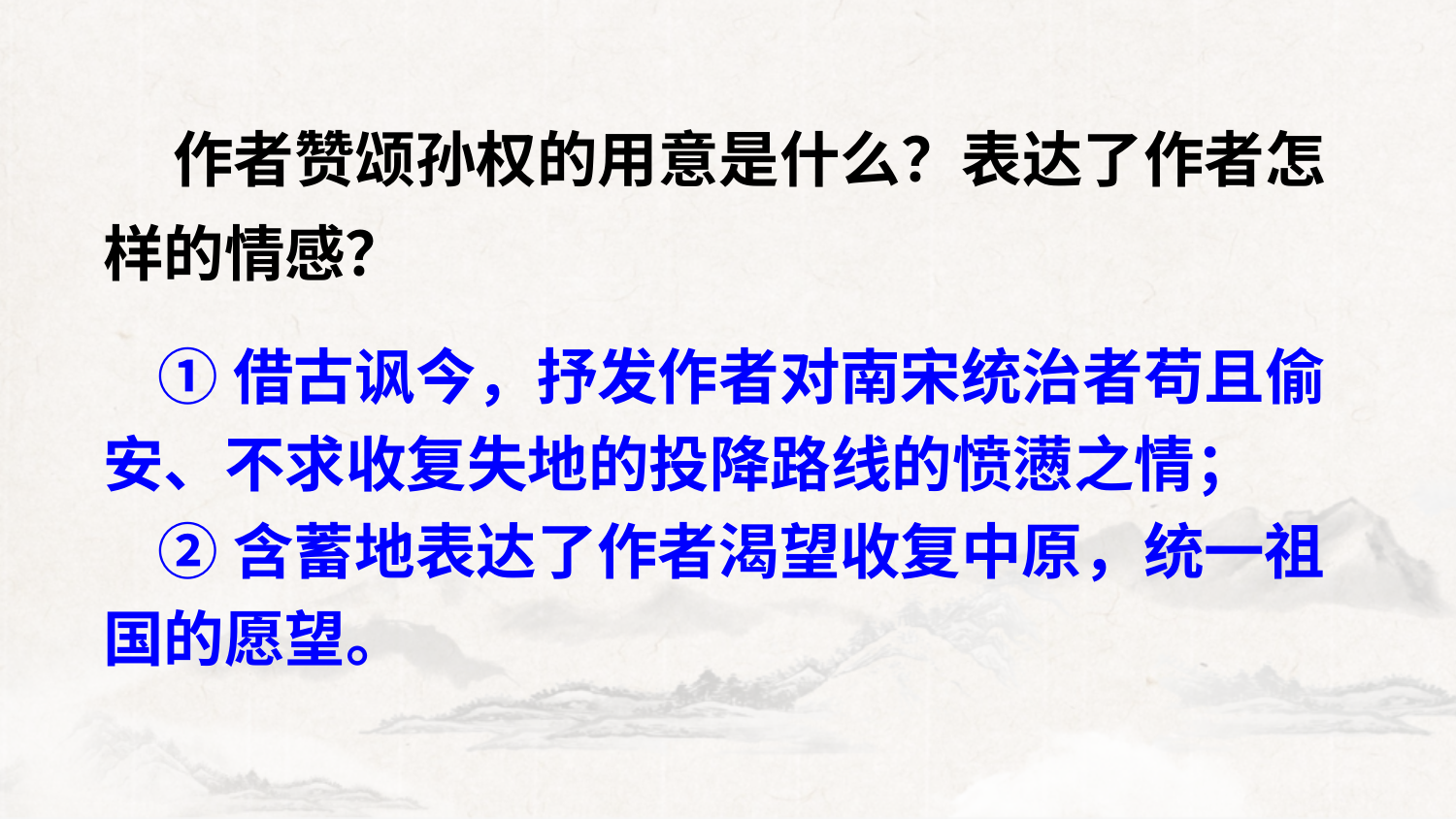

作者赞颂孙权的用意是什么？表达了作者怎样的情感？
    ①借古讽今，抒发作者对南宋统治者苟且偷安、不求收复失地的投降路线的愤懑之情；
    ②含蓄地表达了作者渴望收复中原，统一祖国的愿望。